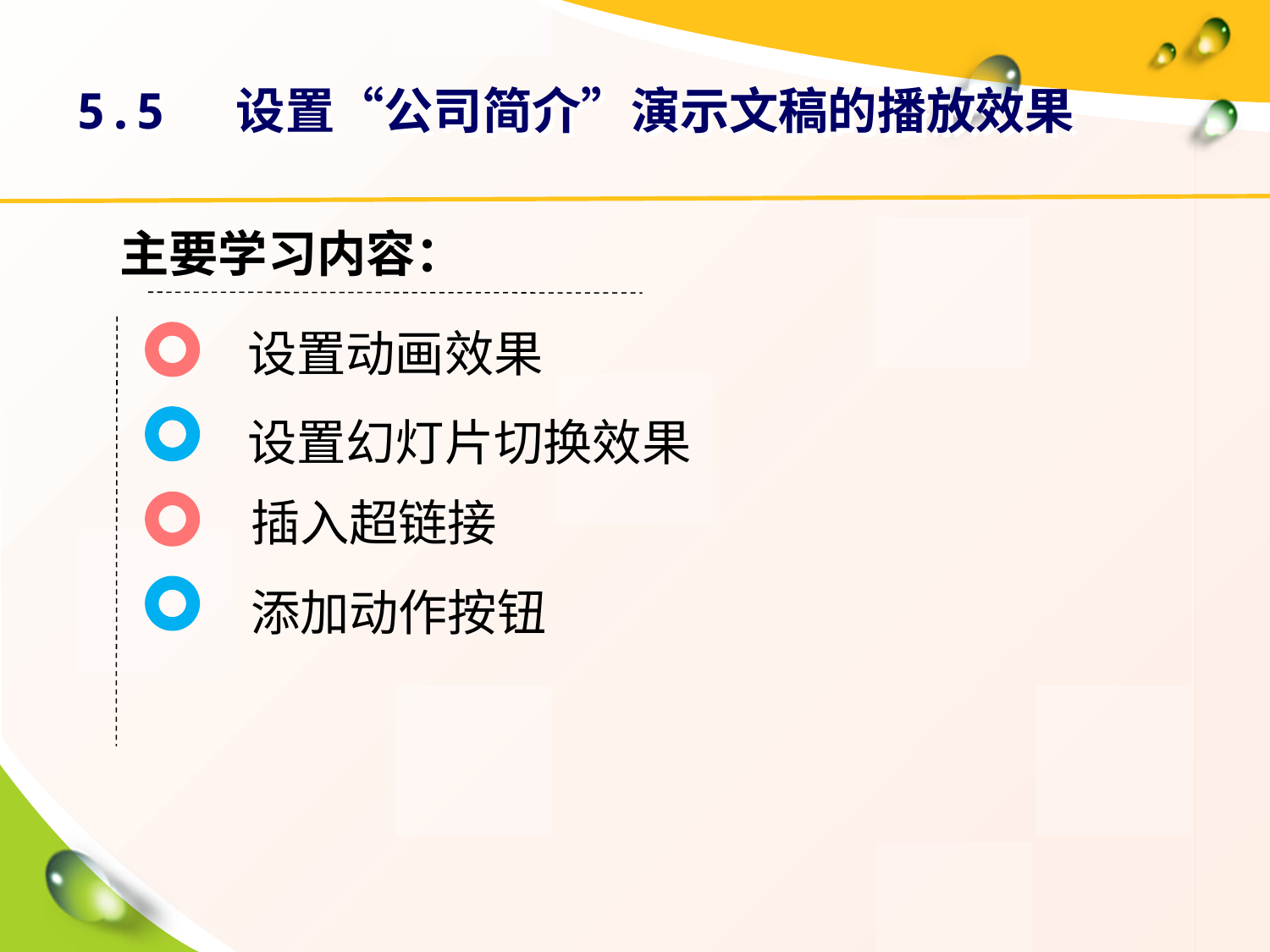

# 5.5  设置“公司简介”演示文稿的播放效果

主要学习内容：

设置动画效果

设置幻灯片切换效果

插入超链接

添加动作按钮